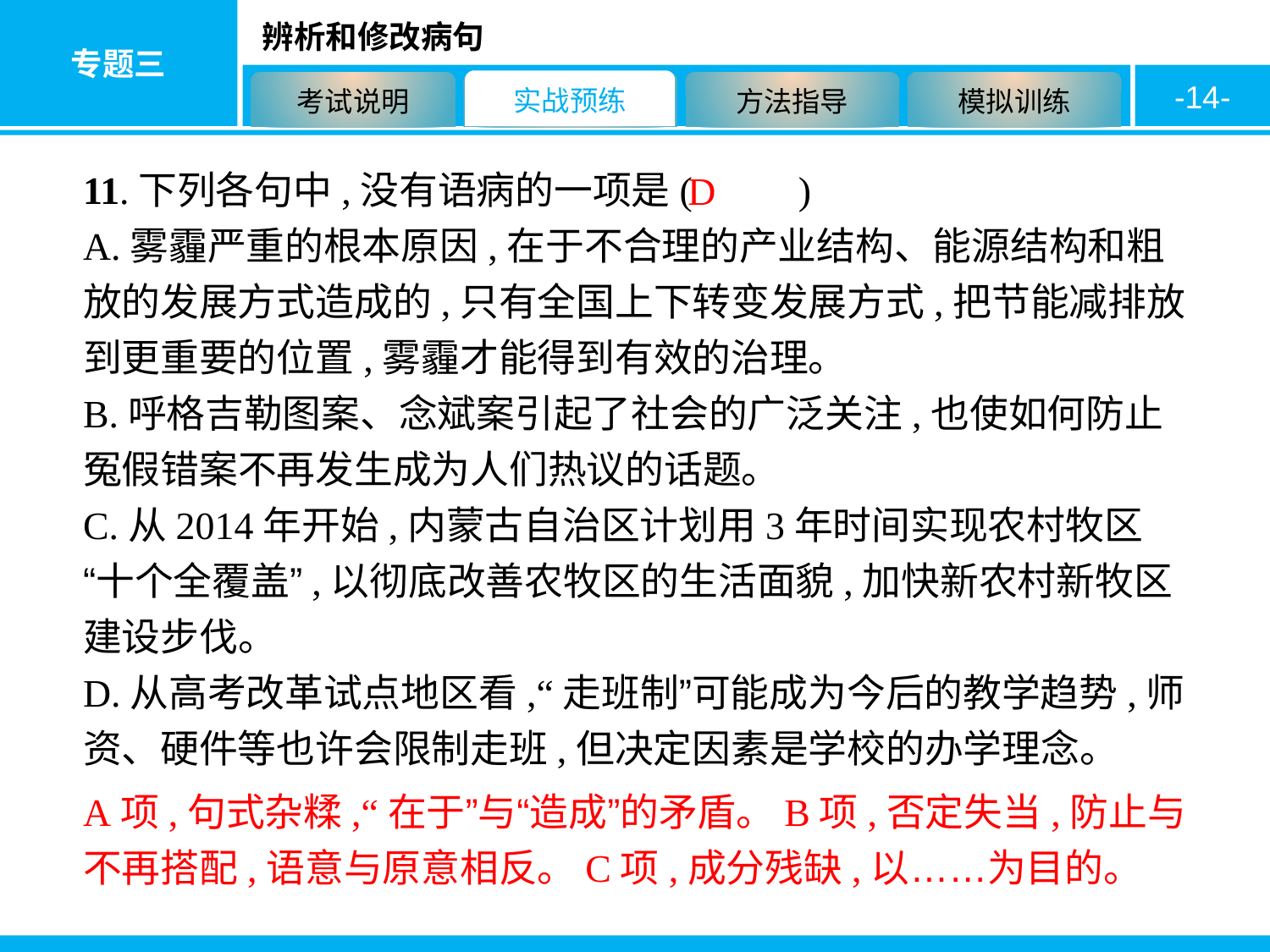

-14-
11.下列各句中,没有语病的一项是( 　　)
A.雾霾严重的根本原因,在于不合理的产业结构、能源结构和粗放的发展方式造成的,只有全国上下转变发展方式,把节能减排放到更重要的位置,雾霾才能得到有效的治理。
B.呼格吉勒图案、念斌案引起了社会的广泛关注,也使如何防止冤假错案不再发生成为人们热议的话题。
C.从2014年开始,内蒙古自治区计划用3年时间实现农村牧区“十个全覆盖”,以彻底改善农牧区的生活面貌,加快新农村新牧区建设步伐。
D.从高考改革试点地区看,“走班制”可能成为今后的教学趋势,师资、硬件等也许会限制走班,但决定因素是学校的办学理念。
D
A项,句式杂糅,“在于”与“造成”的矛盾。B项,否定失当,防止与不再搭配,语意与原意相反。C项,成分残缺,以……为目的。